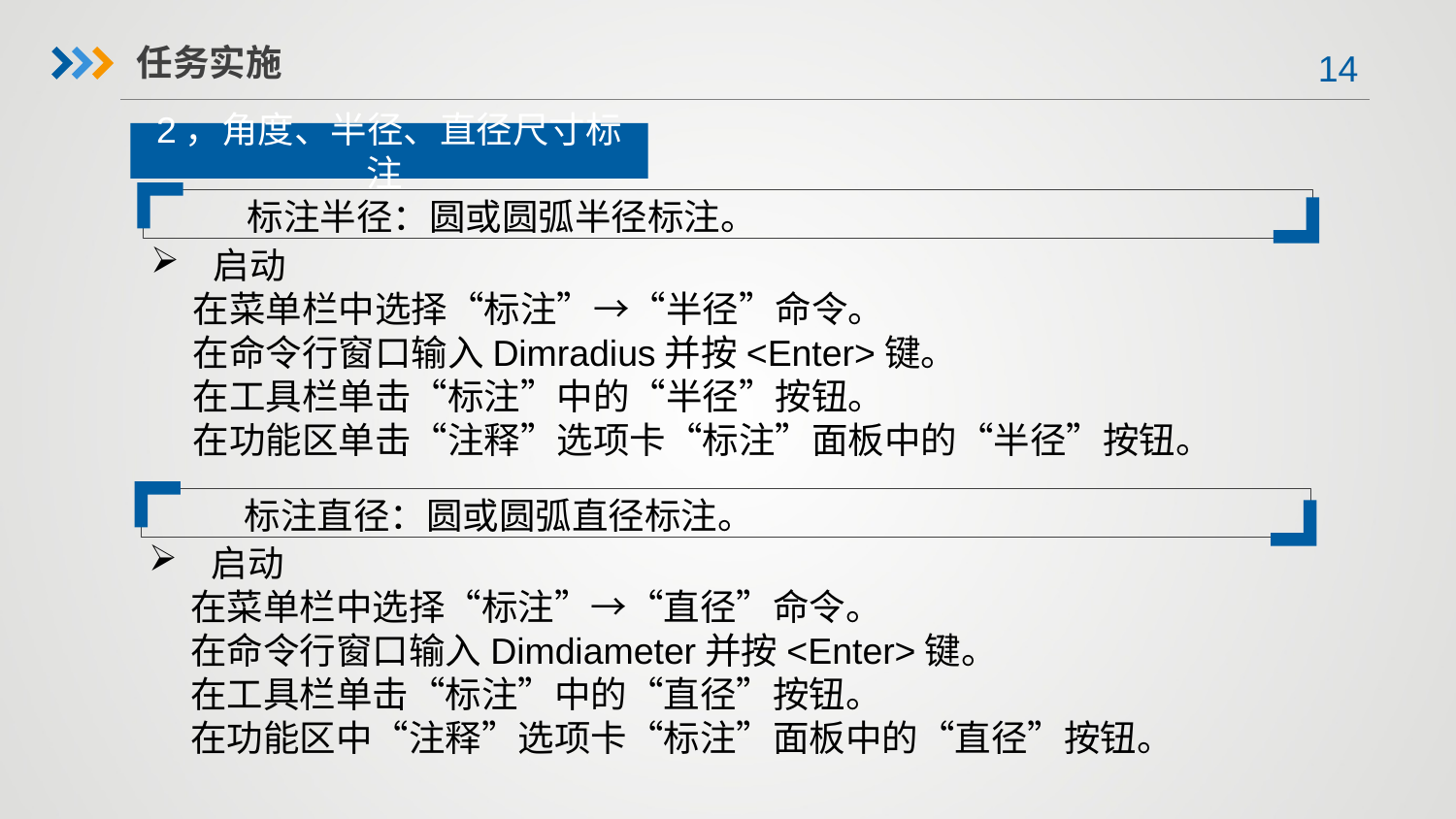

任务实施
2，角度、半径、直径尺寸标注

标注半径：圆或圆弧半径标注。

 启动
    在菜单栏中选择“标注”→“半径”命令。
    在命令行窗口输入Dimradius并按<Enter>键。
    在工具栏单击“标注”中的“半径”按钮。
    在功能区单击“注释”选项卡“标注”面板中的“半径”按钮。

标注直径：圆或圆弧直径标注。

 启动
    在菜单栏中选择“标注”→“直径”命令。
    在命令行窗口输入Dimdiameter并按<Enter>键。
    在工具栏单击“标注”中的“直径”按钮。
    在功能区中“注释”选项卡“标注”面板中的“直径”按钮。